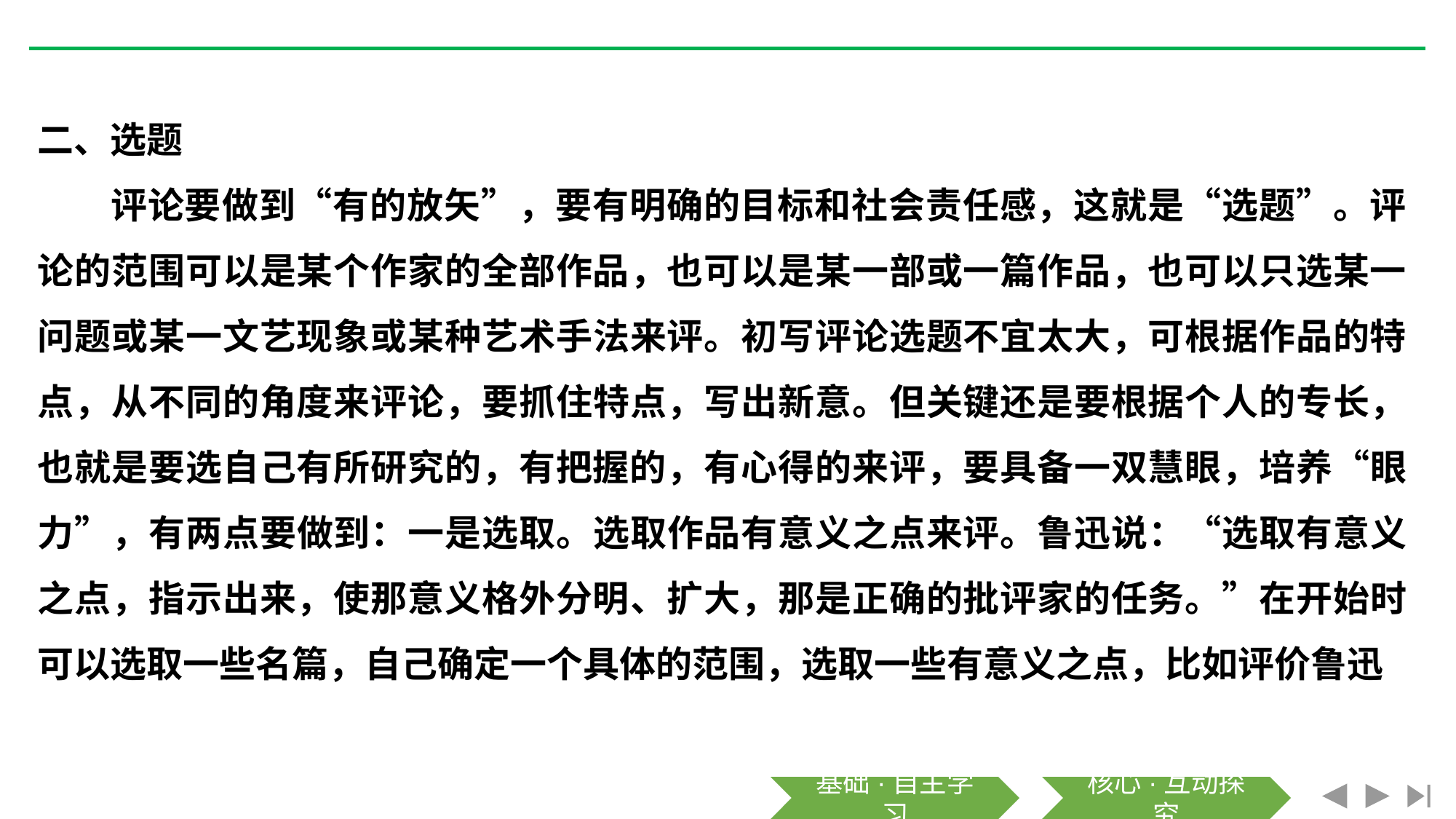

二、选题
评论要做到“有的放矢”，要有明确的目标和社会责任感，这就是“选题”。评论的范围可以是某个作家的全部作品，也可以是某一部或一篇作品，也可以只选某一问题或某一文艺现象或某种艺术手法来评。初写评论选题不宜太大，可根据作品的特点，从不同的角度来评论，要抓住特点，写出新意。但关键还是要根据个人的专长，也就是要选自己有所研究的，有把握的，有心得的来评，要具备一双慧眼，培养“眼力”，有两点要做到：一是选取。选取作品有意义之点来评。鲁迅说：“选取有意义之点，指示出来，使那意义格外分明、扩大，那是正确的批评家的任务。”在开始时可以选取一些名篇，自己确定一个具体的范围，选取一些有意义之点，比如评价鲁迅